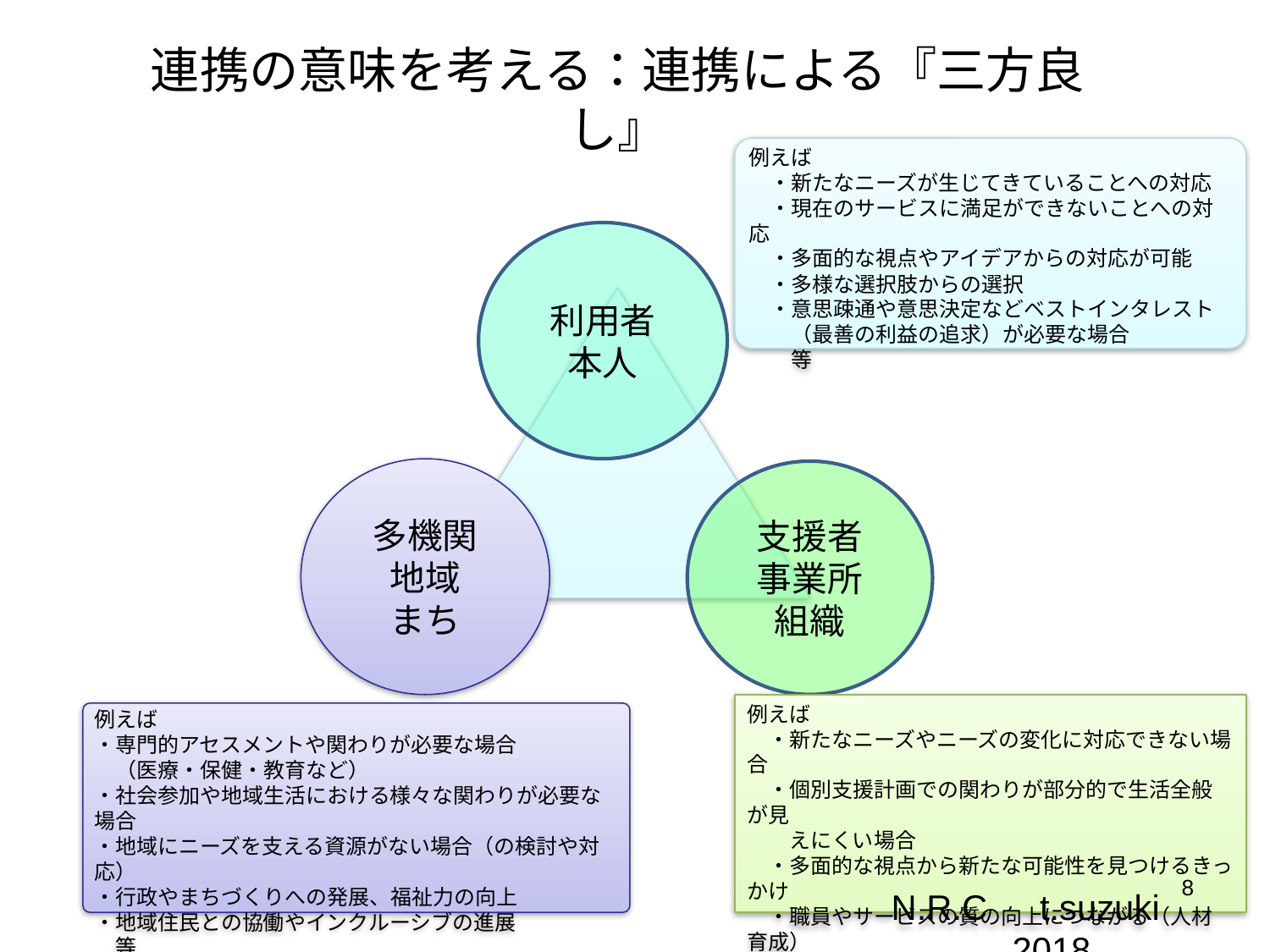

連携の意味を考える：連携による『三方良し』
例えば
　・新たなニーズが生じてきていることへの対応
　・現在のサービスに満足ができないことへの対応
　・多面的な視点やアイデアからの対応が可能
　・多様な選択肢からの選択
　・意思疎通や意思決定などベストインタレスト
　　（最善の利益の追求）が必要な場合
　　等
利用者
本人

多機関
地域
まち
支援者
事業所
組織
例えば
　・新たなニーズやニーズの変化に対応できない場合
　・個別支援計画での関わりが部分的で生活全般が見
　　えにくい場合
　・多面的な視点から新たな可能性を見つけるきっかけ
　・職員やサービスの質の向上につながる（人材育成）
　・一事業所の限界への対応
　等
例えば
・専門的アセスメントや関わりが必要な場合
　（医療・保健・教育など）
・社会参加や地域生活における様々な関わりが必要な場合
・地域にニーズを支える資源がない場合（の検討や対応）
・行政やまちづくりへの発展、福祉力の向上
・地域住民との協働やインクルーシブの進展
　等
8
N.R.C　t.suzuki　2018